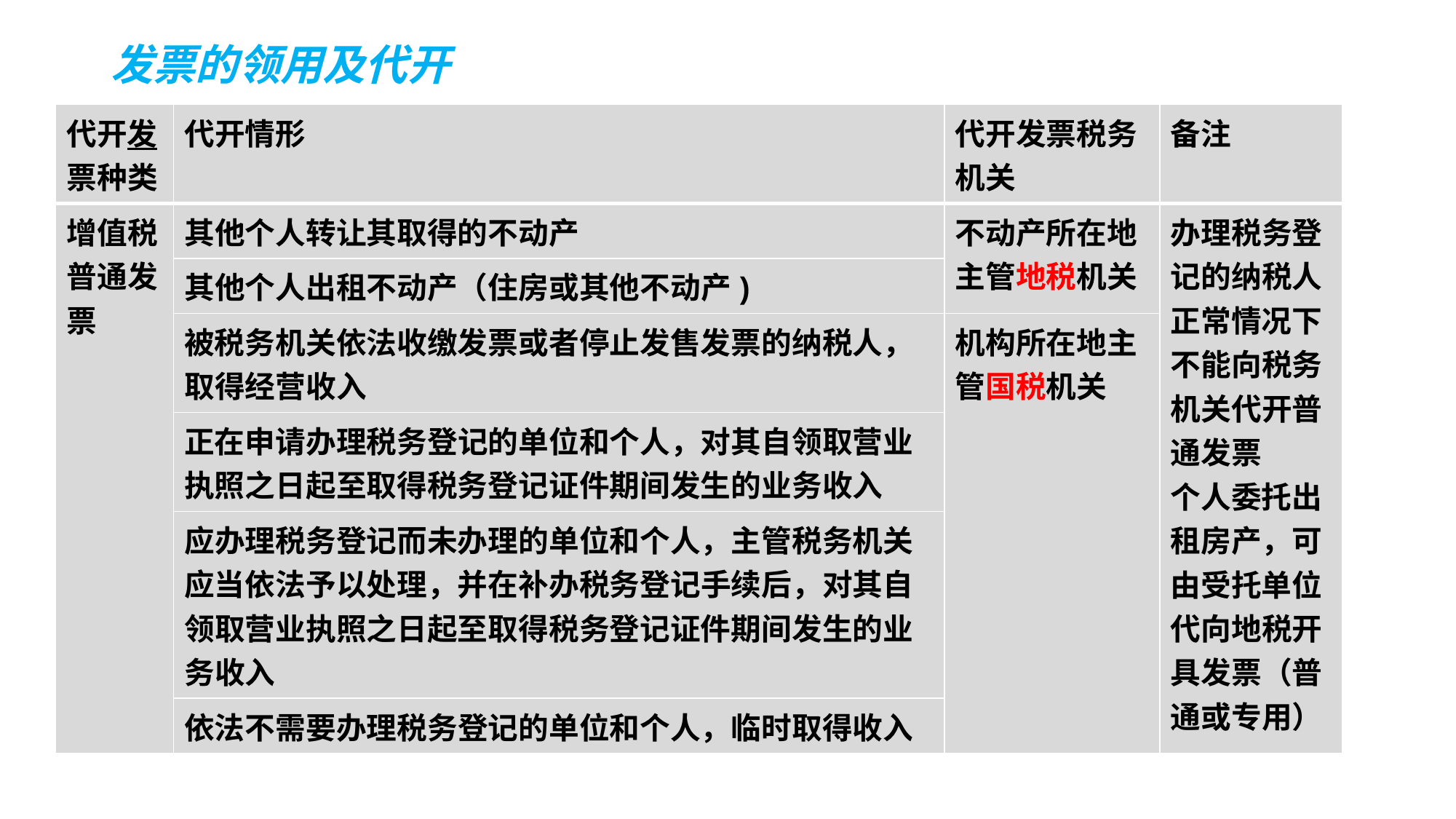

# 发票的领用及代开
| 代开发票种类 | 代开情形 | 代开发票税务机关 | 备注 |
| --- | --- | --- | --- |
| 增值税普通发票 | 其他个人转让其取得的不动产 | 不动产所在地主管地税机关 | 办理税务登记的纳税人正常情况下不能向税务机关代开普通发票 个人委托出租房产，可由受托单位代向地税开具发票（普通或专用） |
|  | 其他个人出租不动产（住房或其他不动产) |  |  |
|  | 被税务机关依法收缴发票或者停止发售发票的纳税人，取得经营收入 | 机构所在地主管国税机关 |  |
|  | 正在申请办理税务登记的单位和个人，对其自领取营业执照之日起至取得税务登记证件期间发生的业务收入 |  |  |
|  | 应办理税务登记而未办理的单位和个人，主管税务机关应当依法予以处理，并在补办税务登记手续后，对其自领取营业执照之日起至取得税务登记证件期间发生的业务收入 |  |  |
|  | 依法不需要办理税务登记的单位和个人，临时取得收入 |  |  |